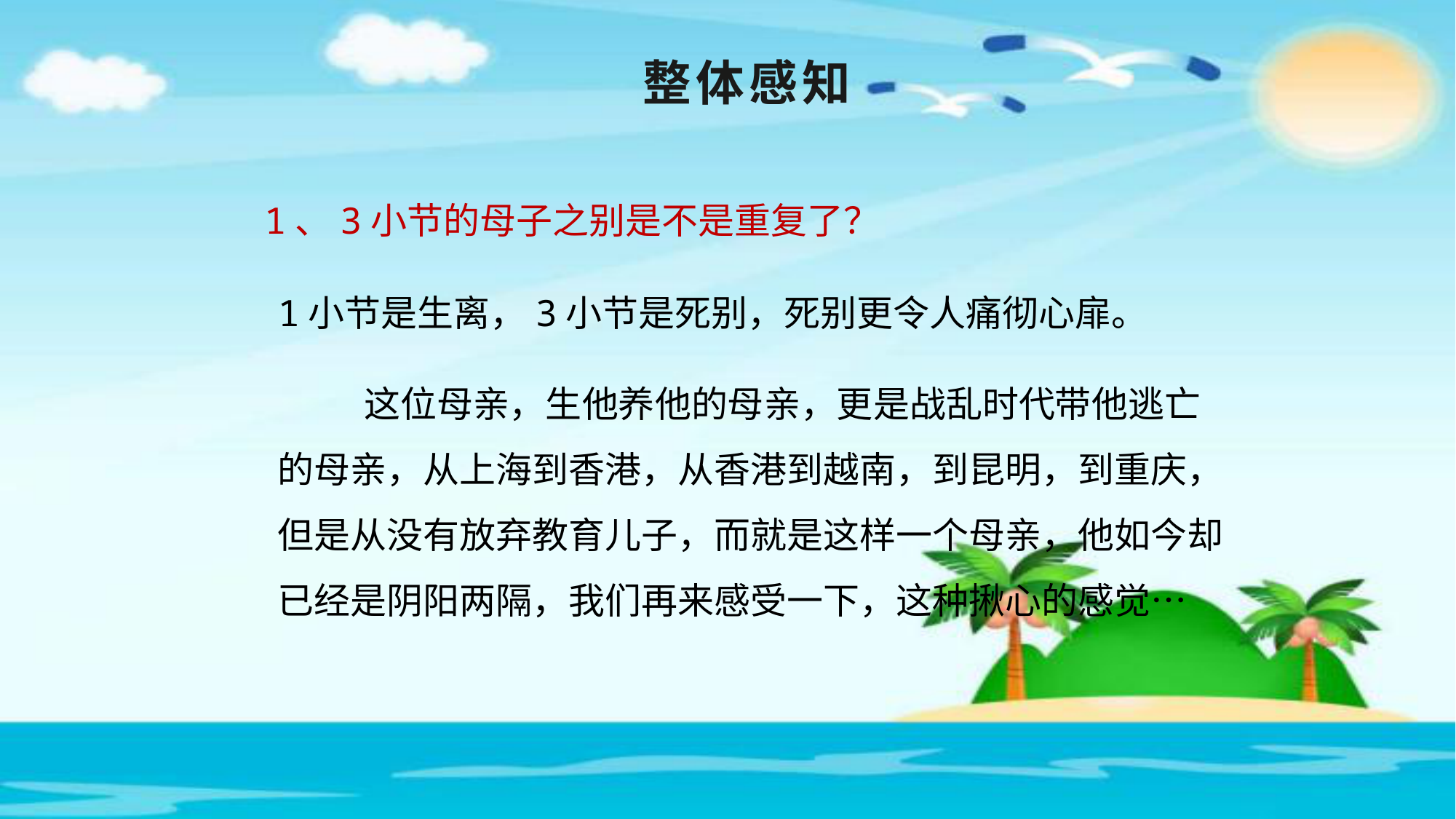

整体感知
1、3小节的母子之别是不是重复了？
1小节是生离，3小节是死别，死别更令人痛彻心扉。
这位母亲，生他养他的母亲，更是战乱时代带他逃亡的母亲，从上海到香港，从香港到越南，到昆明，到重庆，但是从没有放弃教育儿子，而就是这样一个母亲，他如今却已经是阴阳两隔，我们再来感受一下，这种揪心的感觉…